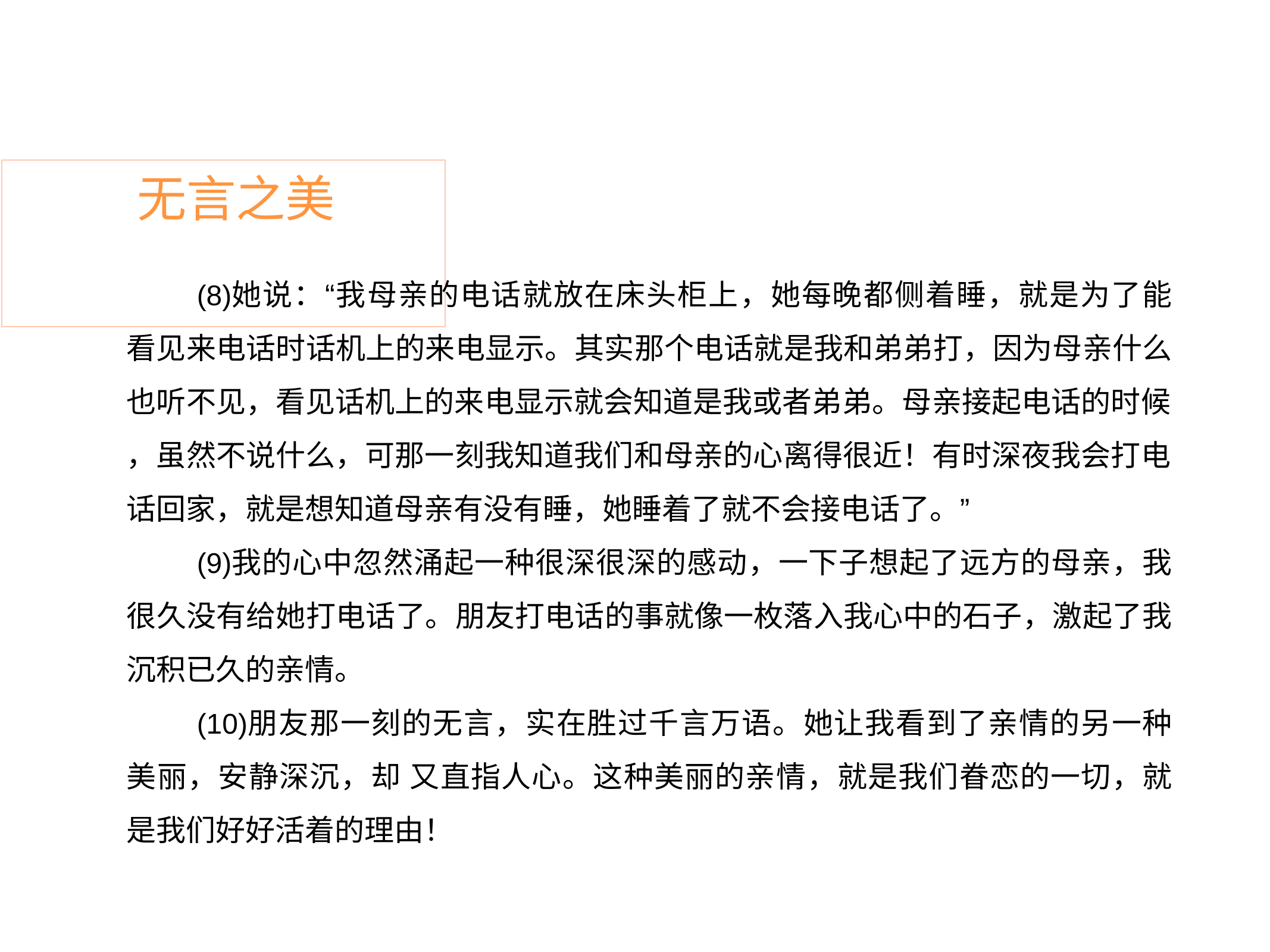

# 无言之美
她说：“我母亲的电话就放在床头柜上，她每晚都侧着睡，就是为了能 看见来电话时话机上的来电显示。其实那个电话就是我和弟弟打，因为母亲什么 也听不见，看见话机上的来电显示就会知道是我或者弟弟。母亲接起电话的时候
，虽然不说什么，可那一刻我知道我们和母亲的心离得很近！有时深夜我会打电 话回家，就是想知道母亲有没有睡，她睡着了就不会接电话了。”
我的心中忽然涌起一种很深很深的感动，一下子想起了远方的母亲，我 很久没有给她打电话了。朋友打电话的事就像一枚落入我心中的石子，激起了我 沉积已久的亲情。
朋友那一刻的无言，实在胜过千言万语。她让我看到了亲情的另一种 美丽，安静深沉，却 又直指人心。这种美丽的亲情，就是我们眷恋的一切，就 是我们好好活着的理由！